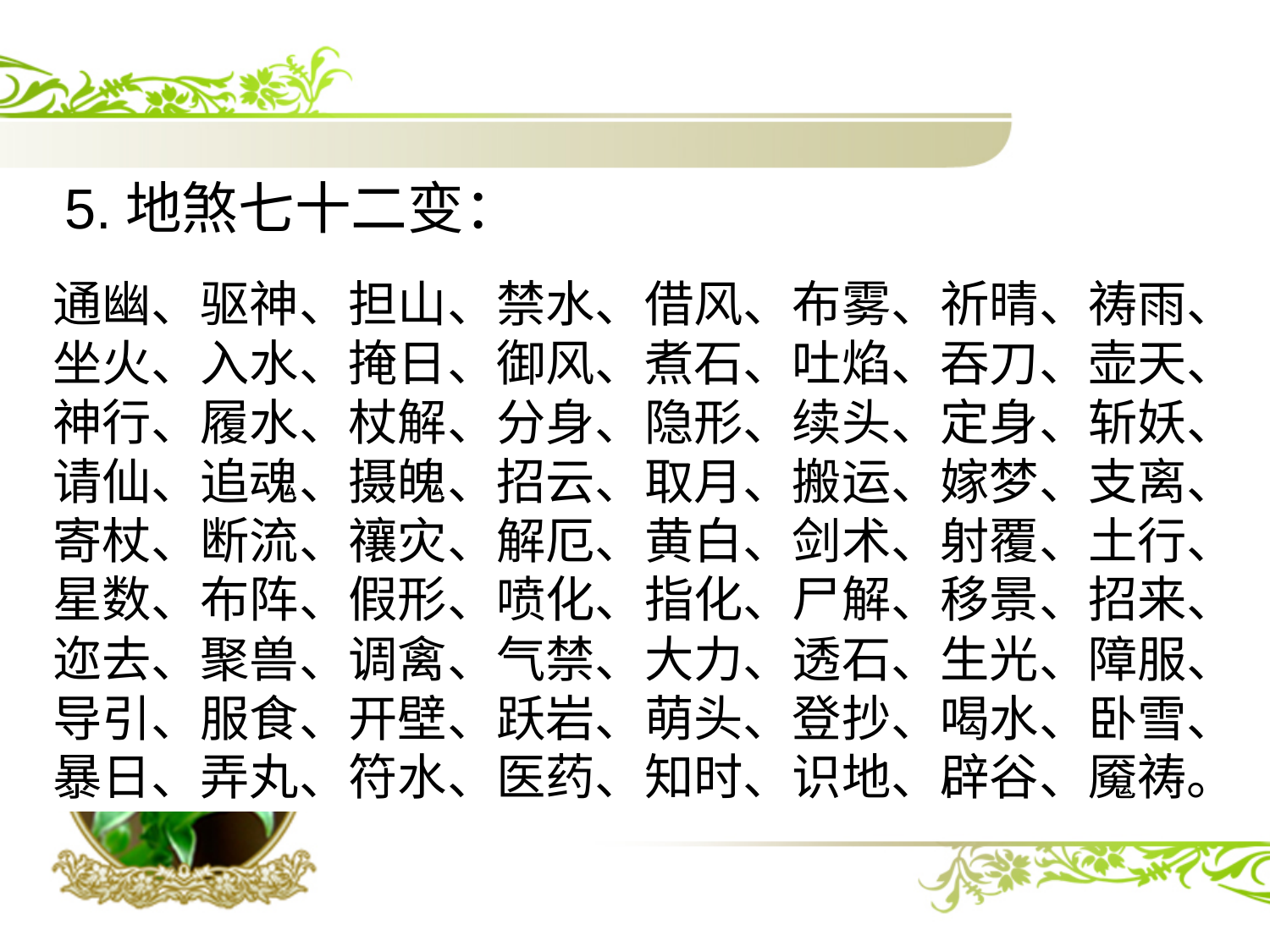

5.地煞七十二变：
通幽、驱神、担山、禁水、借风、布雾、祈晴、祷雨、坐火、入水、掩日、御风、煮石、吐焰、吞刀、壶天、神行、履水、杖解、分身、隐形、续头、定身、斩妖、请仙、追魂、摄魄、招云、取月、搬运、嫁梦、支离、寄杖、断流、禳灾、解厄、黄白、剑术、射覆、土行、星数、布阵、假形、喷化、指化、尸解、移景、招来、迩去、聚兽、调禽、气禁、大力、透石、生光、障服、导引、服食、开壁、跃岩、萌头、登抄、喝水、卧雪、暴日、弄丸、符水、医药、知时、识地、辟谷、魇祷。